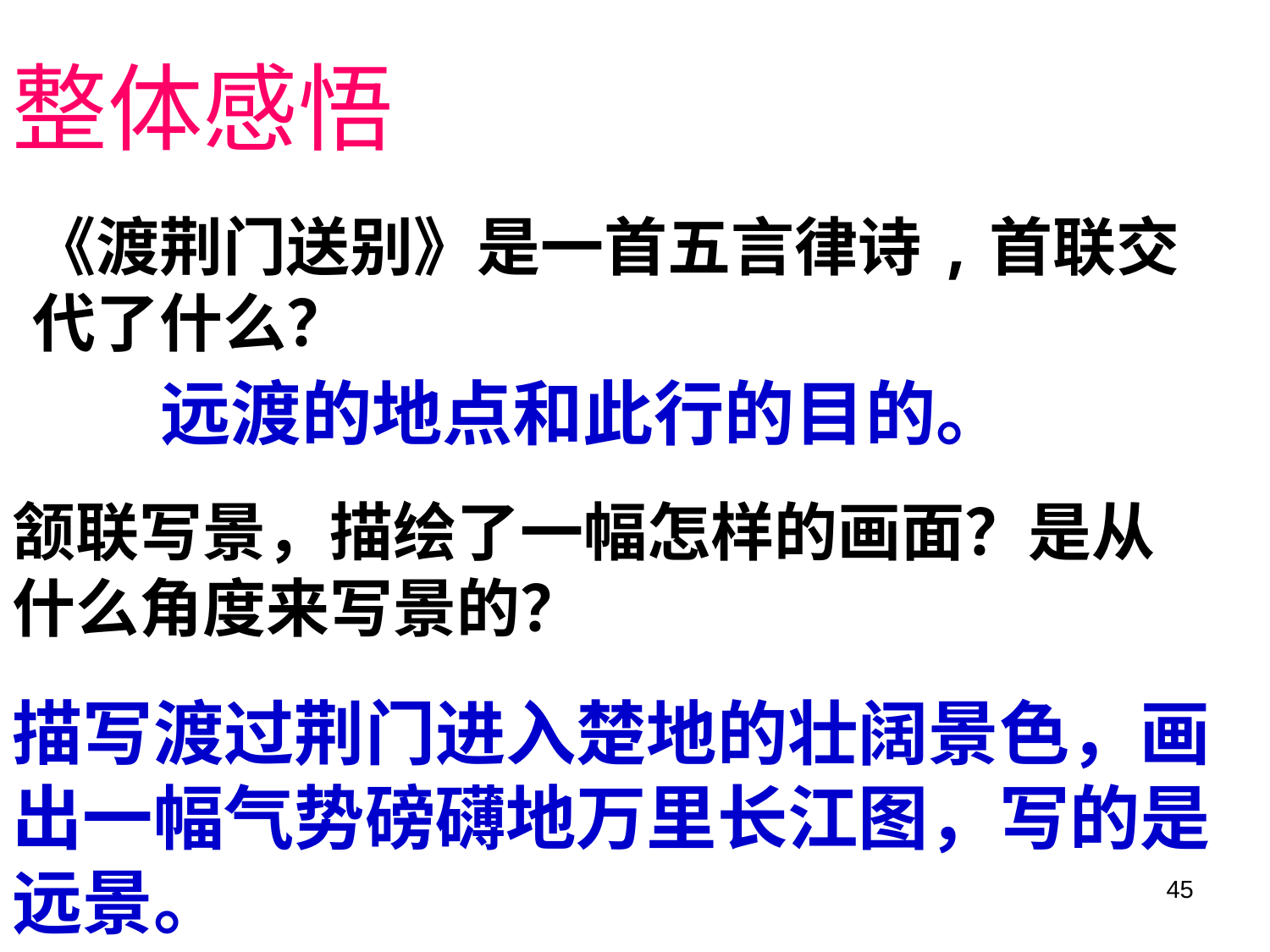

整体感悟
《渡荆门送别》是一首五言律诗,首联交代了什么？
远渡的地点和此行的目的。
颔联写景，描绘了一幅怎样的画面？是从什么角度来写景的？
描写渡过荆门进入楚地的壮阔景色，画出一幅气势磅礴地万里长江图，写的是远景。
45